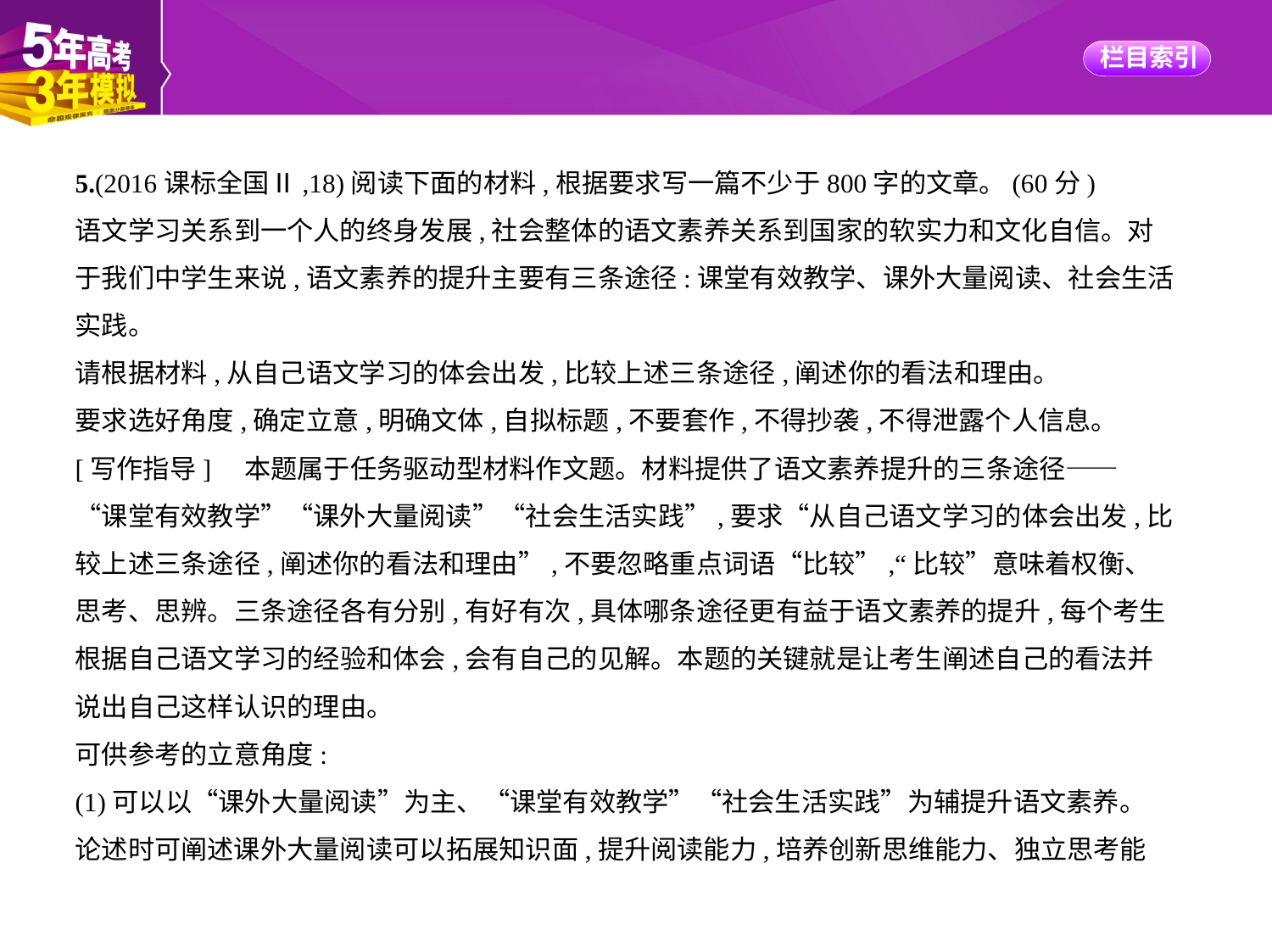

5.(2016课标全国Ⅱ,18)阅读下面的材料,根据要求写一篇不少于800字的文章。(60分)
语文学习关系到一个人的终身发展,社会整体的语文素养关系到国家的软实力和文化自信。对
于我们中学生来说,语文素养的提升主要有三条途径:课堂有效教学、课外大量阅读、社会生活
实践。
请根据材料,从自己语文学习的体会出发,比较上述三条途径,阐述你的看法和理由。
要求选好角度,确定立意,明确文体,自拟标题,不要套作,不得抄袭,不得泄露个人信息。
[写作指导]　本题属于任务驱动型材料作文题。材料提供了语文素养提升的三条途径——
“课堂有效教学”“课外大量阅读”“社会生活实践”,要求“从自己语文学习的体会出发,比
较上述三条途径,阐述你的看法和理由”,不要忽略重点词语“比较”,“比较”意味着权衡、
思考、思辨。三条途径各有分别,有好有次,具体哪条途径更有益于语文素养的提升,每个考生
根据自己语文学习的经验和体会,会有自己的见解。本题的关键就是让考生阐述自己的看法并
说出自己这样认识的理由。
可供参考的立意角度:
(1)可以以“课外大量阅读”为主、“课堂有效教学”“社会生活实践”为辅提升语文素养。
论述时可阐述课外大量阅读可以拓展知识面,提升阅读能力,培养创新思维能力、独立思考能